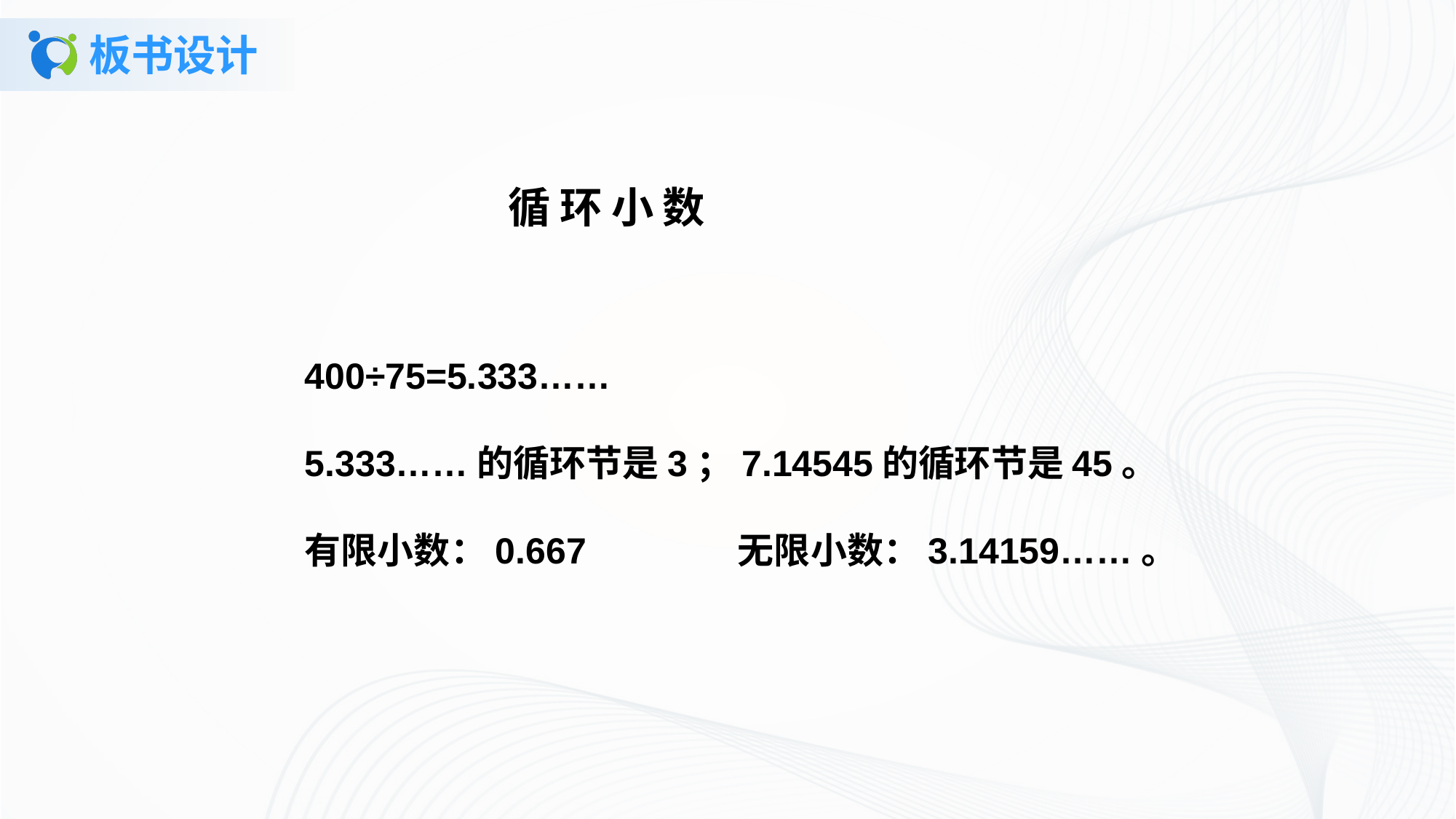

# 板书设计
循环小数
400÷75=5.333……
5.333……的循环节是3；7.14545的循环节是45。
有限小数：0.667              无限小数：3.14159……。